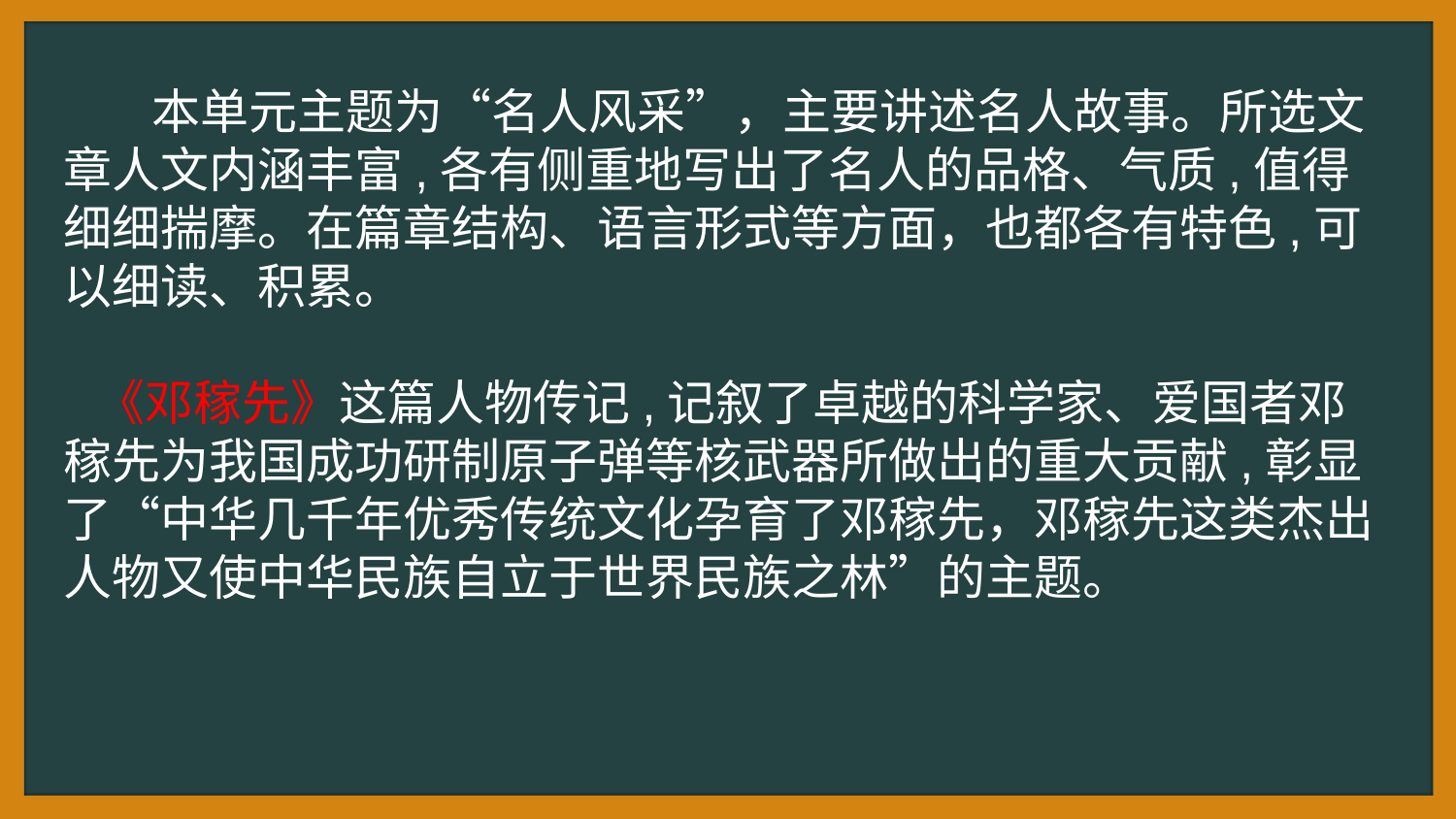

本单元主题为“名人风采”，主要讲述名人故事。所选文章人文内涵丰富,各有侧重地写出了名人的品格、气质,值得细细揣摩。在篇章结构、语言形式等方面，也都各有特色,可以细读、积累。

  《邓稼先》这篇人物传记,记叙了卓越的科学家、爱国者邓稼先为我国成功研制原子弹等核武器所做出的重大贡献,彰显了“中华几千年优秀传统文化孕育了邓稼先，邓稼先这类杰出人物又使中华民族自立于世界民族之林”的主题。